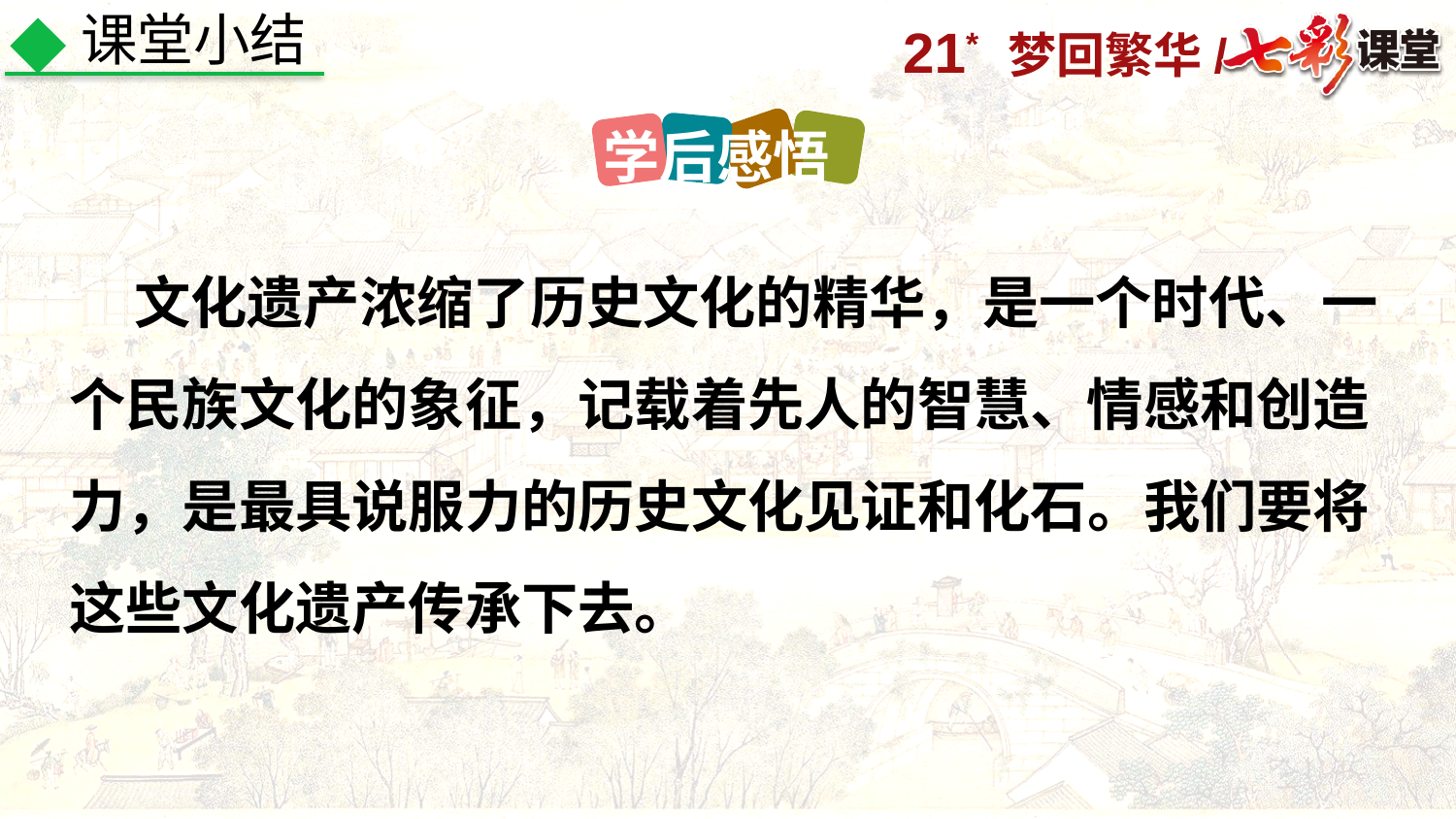

课堂小结

学后感悟

    文化遗产浓缩了历史文化的精华，是一个时代、一个民族文化的象征，记载着先人的智慧、情感和创造力，是最具说服力的历史文化见证和化石。我们要将这些文化遗产传承下去。